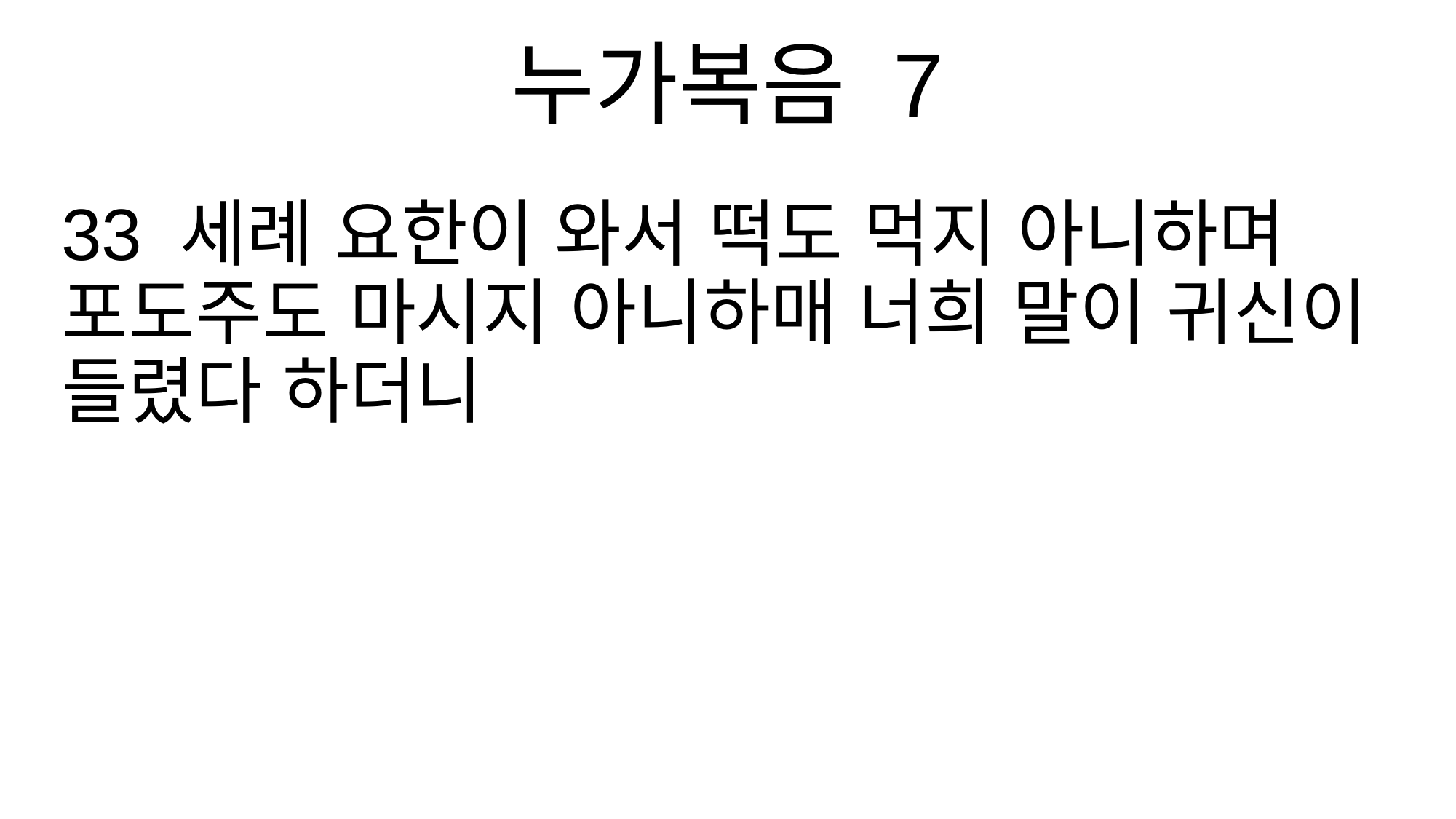

누가복음 7
33 세례 요한이 와서 떡도 먹지 아니하며 포도주도 마시지 아니하매 너희 말이 귀신이 들렸다 하더니